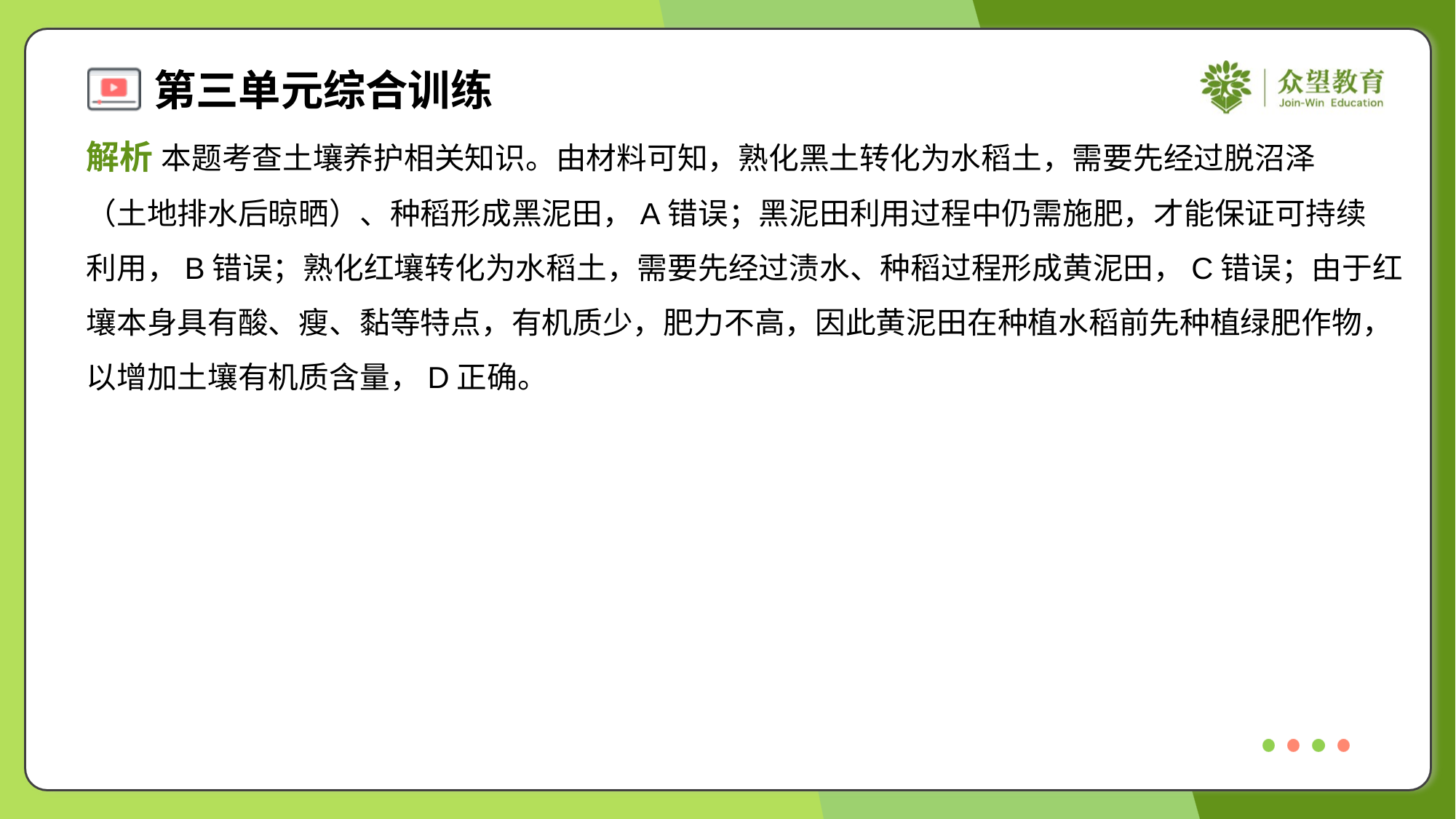

解析 本题考查土壤养护相关知识。由材料可知，熟化黑土转化为水稻土，需要先经过脱沼泽
（土地排水后晾晒）、种稻形成黑泥田，A错误；黑泥田利用过程中仍需施肥，才能保证可持续
利用，B错误；熟化红壤转化为水稻土，需要先经过渍水、种稻过程形成黄泥田，C错误；由于红
壤本身具有酸、瘦、黏等特点，有机质少，肥力不高，因此黄泥田在种植水稻前先种植绿肥作物，
以增加土壤有机质含量，D正确。